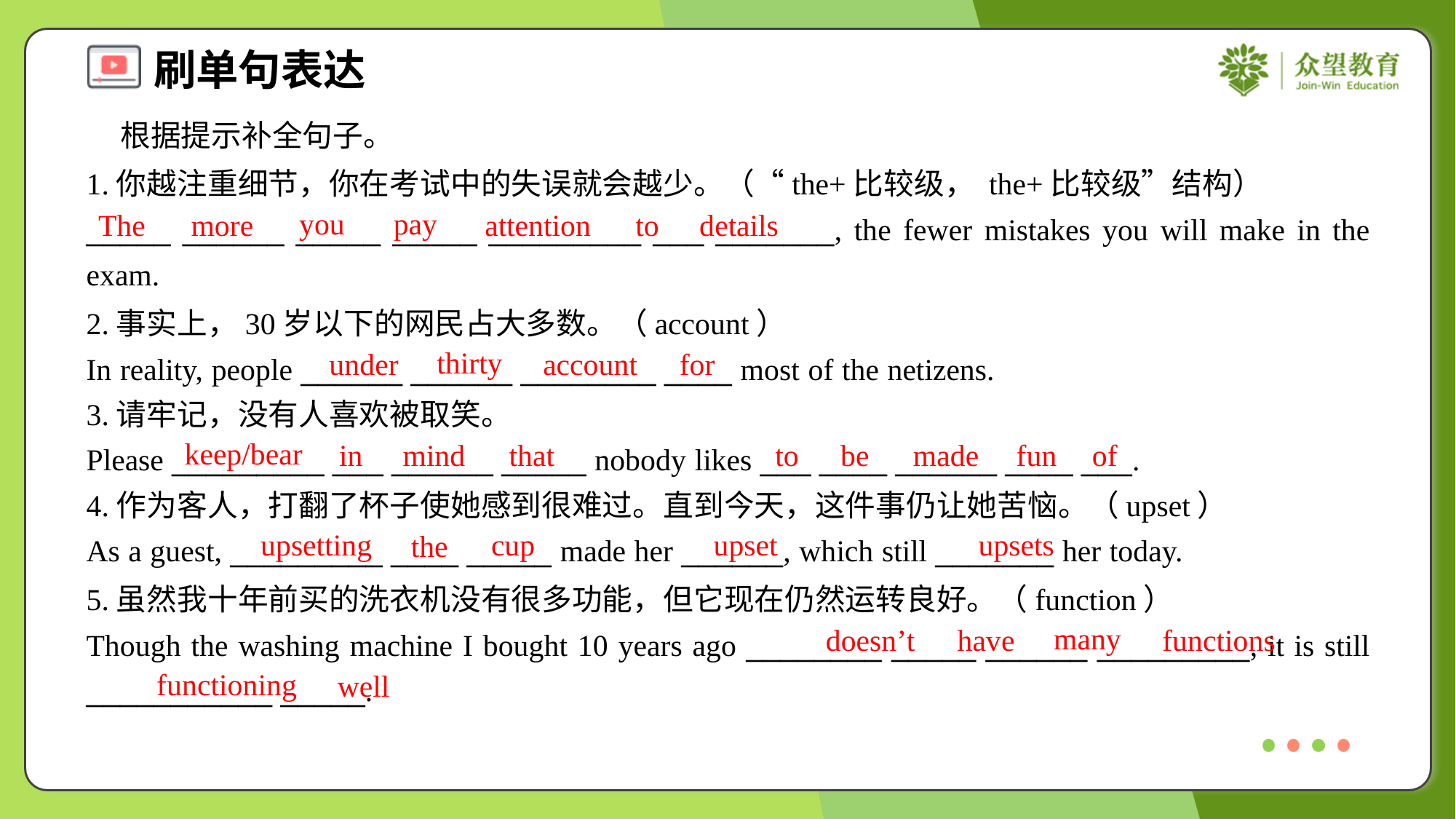

根据提示补全句子。
1.你越注重细节，你在考试中的失误就会越少。（“the+比较级， the+比较级”结构）
_____ ______ _____ _____ _________ ___ _______, the fewer mistakes you will make in the exam.
you
pay
The
more
attention
to
details
2.事实上，30岁以下的网民占大多数。（account）
In reality, people ______ ______ ________ ____ most of the netizens.
3.请牢记，没有人喜欢被取笑。
Please _________ ___ ______ _____ nobody likes ___ ____ ______ ____ ___.
4.作为客人，打翻了杯子使她感到很难过。直到今天，这件事仍让她苦恼。（upset）
As a guest, _________ ____ _____ made her ______, which still _______ her today.
thirty
under
account
for
keep/bear
in
mind
that
to
be
made
fun
of
upsetting
cup
upset
upsets
the
5.虽然我十年前买的洗衣机没有很多功能，但它现在仍然运转良好。（function）
Though the washing machine I bought 10 years ago ________ _____ ______ _________, it is still ___________ _____.
many
doesn’t
have
functions
functioning
well